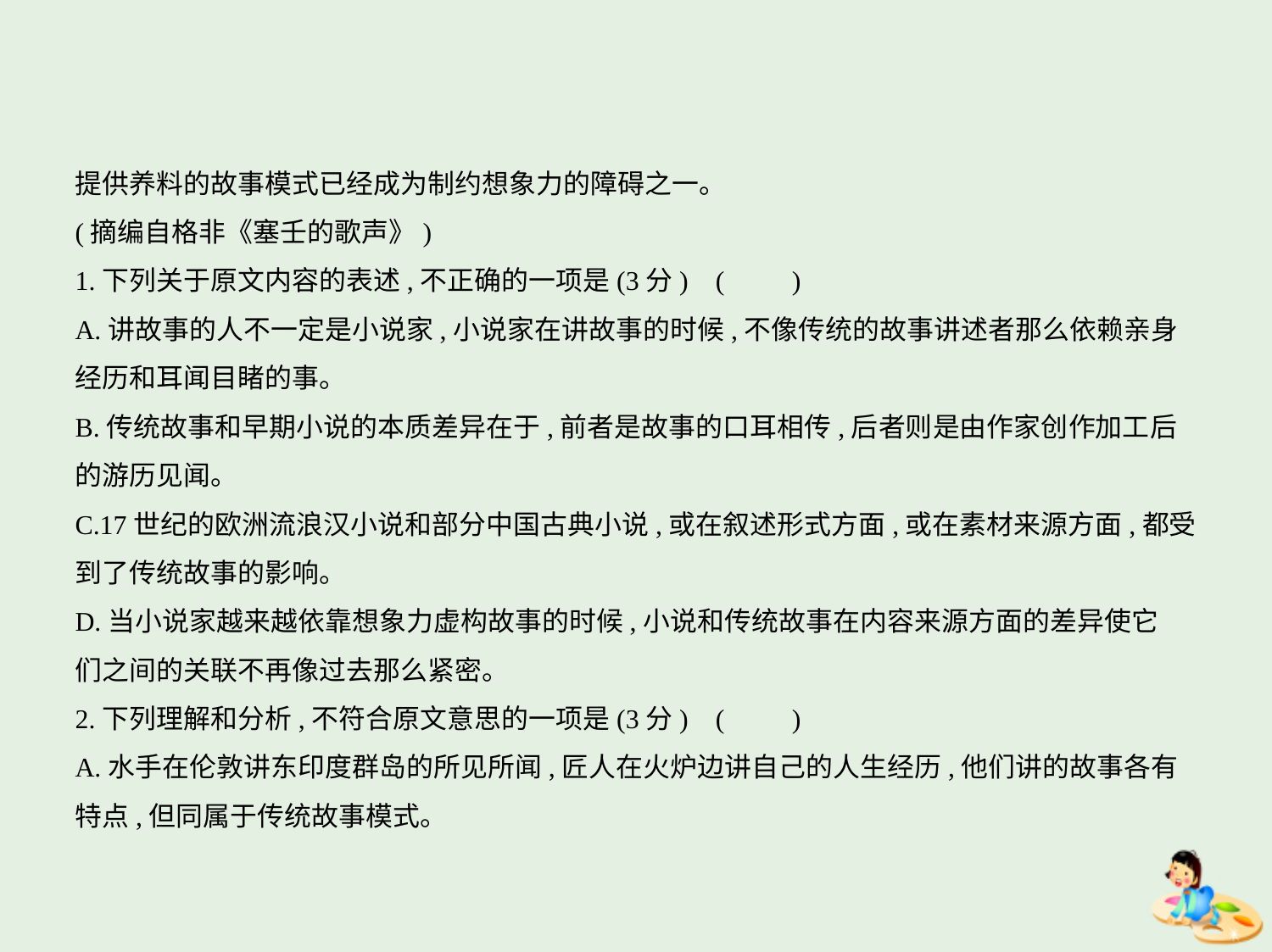

提供养料的故事模式已经成为制约想象力的障碍之一。
(摘编自格非《塞壬的歌声》)
1.下列关于原文内容的表述,不正确的一项是(3分) (　　)
A.讲故事的人不一定是小说家,小说家在讲故事的时候,不像传统的故事讲述者那么依赖亲身
经历和耳闻目睹的事。
B.传统故事和早期小说的本质差异在于,前者是故事的口耳相传,后者则是由作家创作加工后
的游历见闻。
C.17世纪的欧洲流浪汉小说和部分中国古典小说,或在叙述形式方面,或在素材来源方面,都受
到了传统故事的影响。
D.当小说家越来越依靠想象力虚构故事的时候,小说和传统故事在内容来源方面的差异使它
们之间的关联不再像过去那么紧密。
2.下列理解和分析,不符合原文意思的一项是(3分) (　　)
A.水手在伦敦讲东印度群岛的所见所闻,匠人在火炉边讲自己的人生经历,他们讲的故事各有
特点,但同属于传统故事模式。